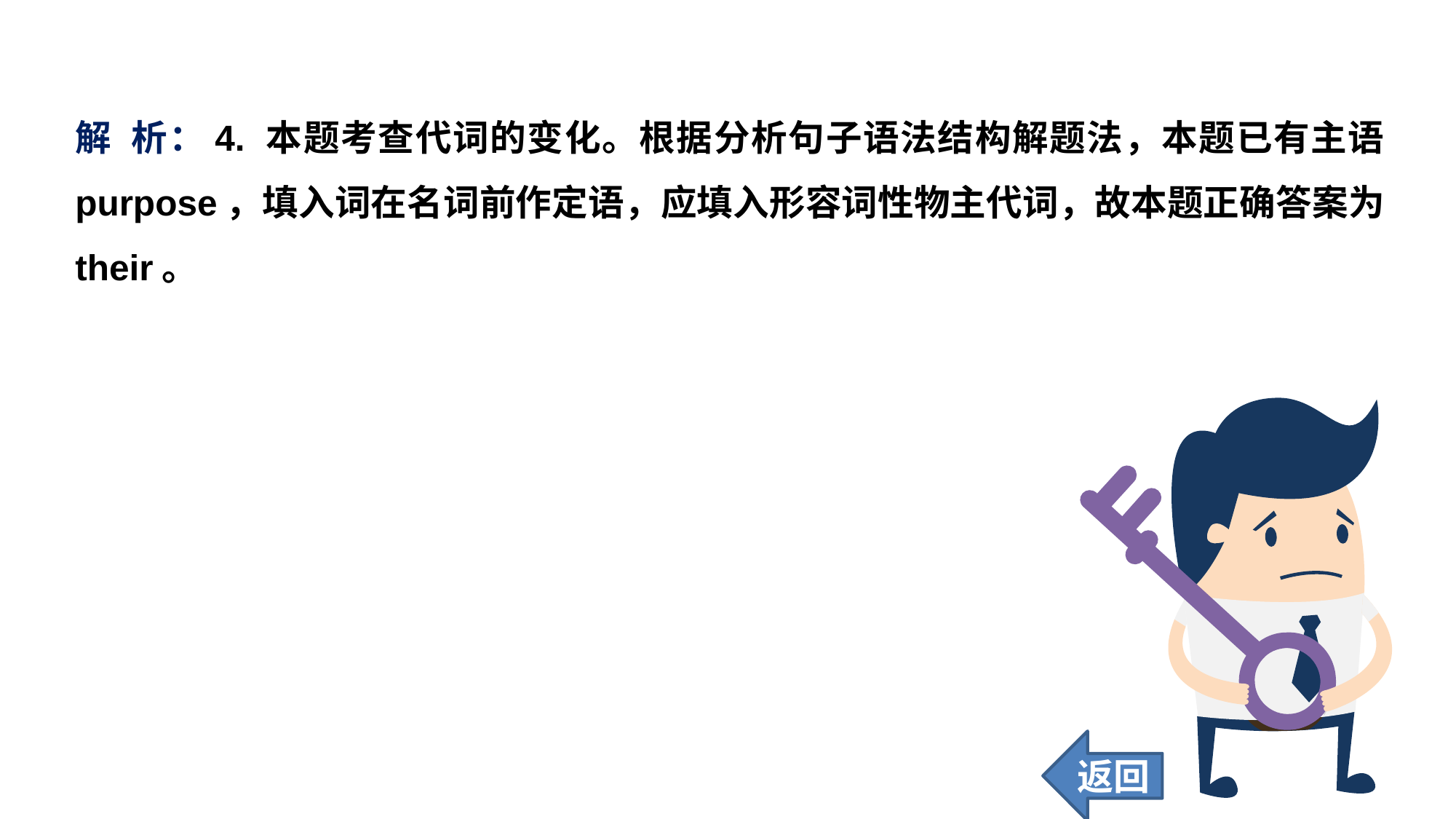

解  析：4. 本题考查代词的变化。根据分析句子语法结构解题法，本题已有主语purpose，填入词在名词前作定语，应填入形容词性物主代词，故本题正确答案为their。

返回
80